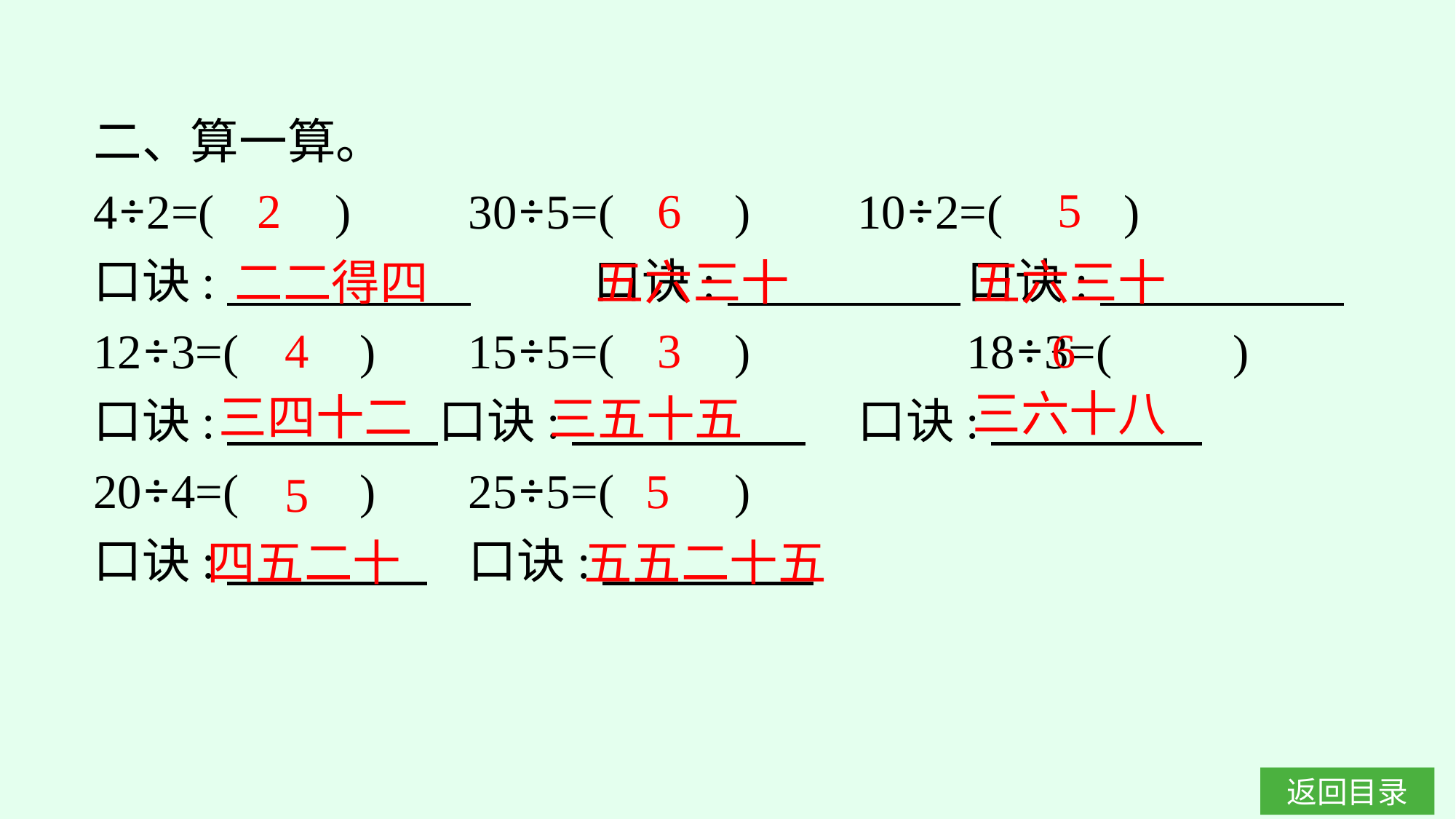

二、算一算。
4÷2=(　　)　	30÷5=(　　)　	10÷2=(　　)
口诀:　        　　 	口诀:　       　　 	口诀:
12÷3=(　　) 	15÷5=(　　)		18÷3=(　　)
口诀:　     　　 口诀:　       　　 	口诀:
20÷4=(　　)	25÷5=(　　)
口诀:　　    　 	口诀:
5
2
6
二二得四
五六三十
五六三十
4
3
6
三六十八
三四十二
三五十五
5
5
四五二十
五五二十五